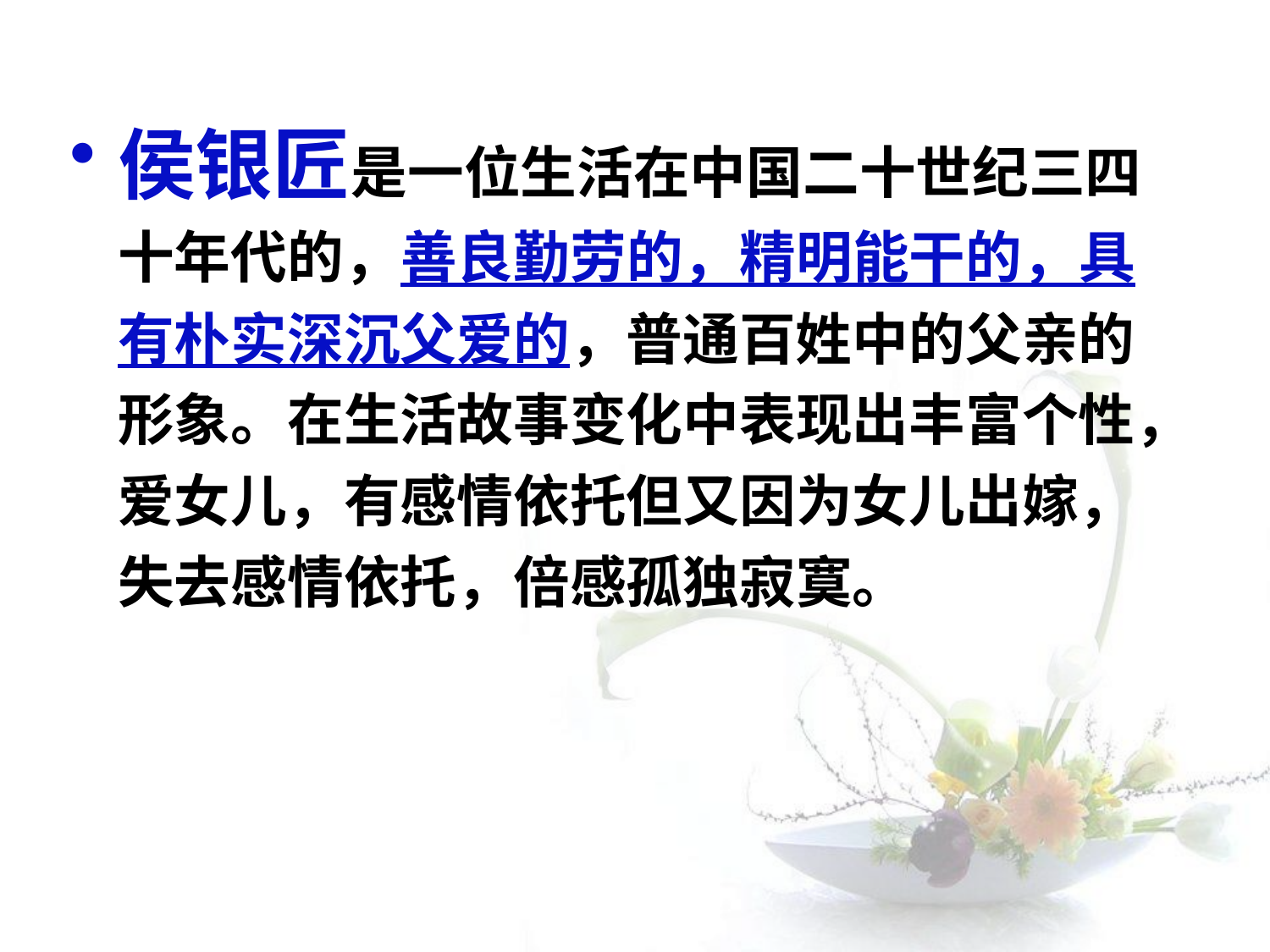

侯银匠是一位生活在中国二十世纪三四十年代的，善良勤劳的，精明能干的，具有朴实深沉父爱的，普通百姓中的父亲的形象。在生活故事变化中表现出丰富个性，爱女儿，有感情依托但又因为女儿出嫁，失去感情依托，倍感孤独寂寞。